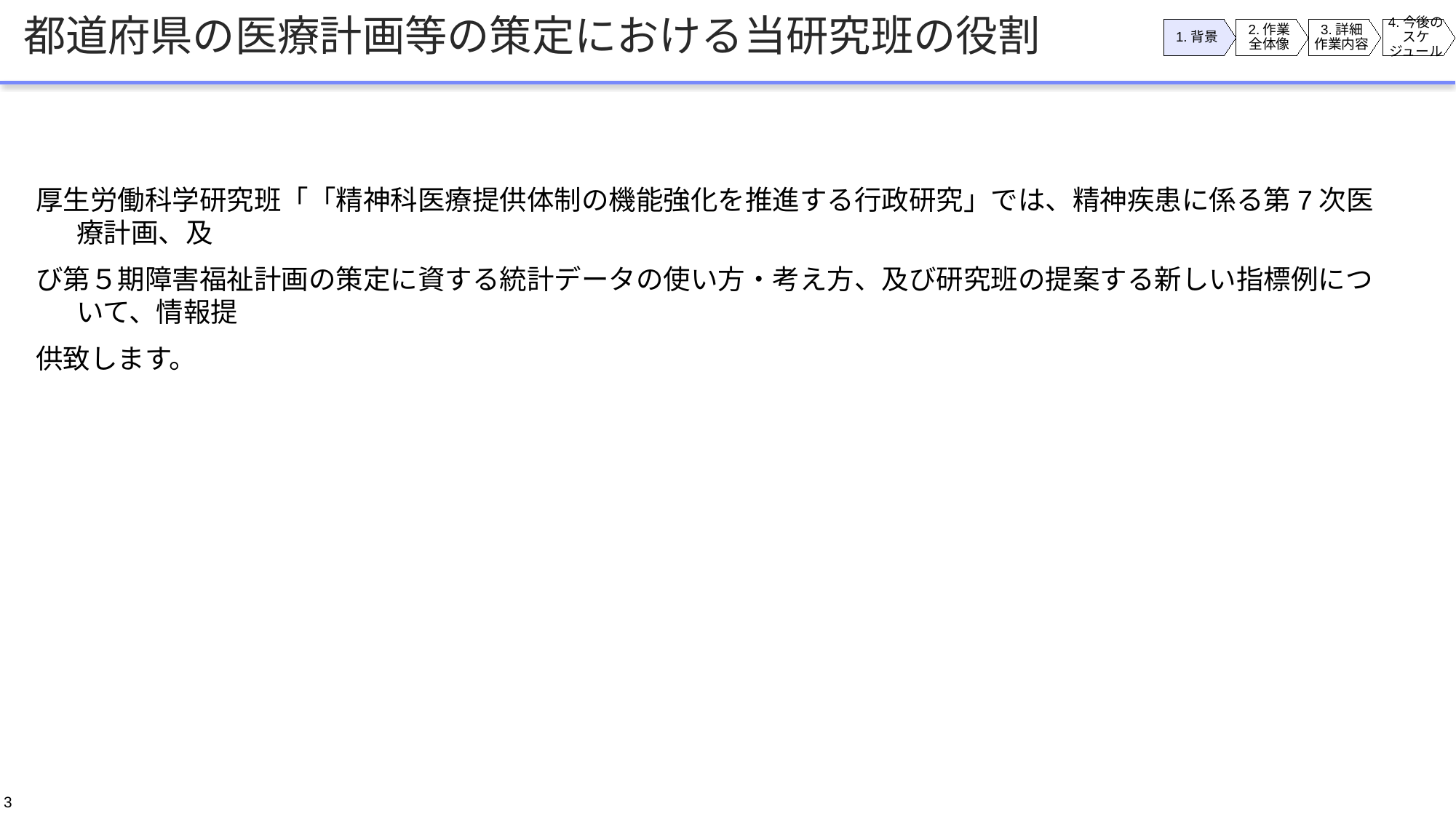

# 都道府県の医療計画等の策定における当研究班の役割
1.背景
2.作業
全体像
3.詳細
作業内容
4.今後の
スケジュール
厚生労働科学研究班「「精神科医療提供体制の機能強化を推進する行政研究」では、精神疾患に係る第7次医療計画、及
び第５期障害福祉計画の策定に資する統計データの使い方・考え方、及び研究班の提案する新しい指標例について、情報提
供致します。